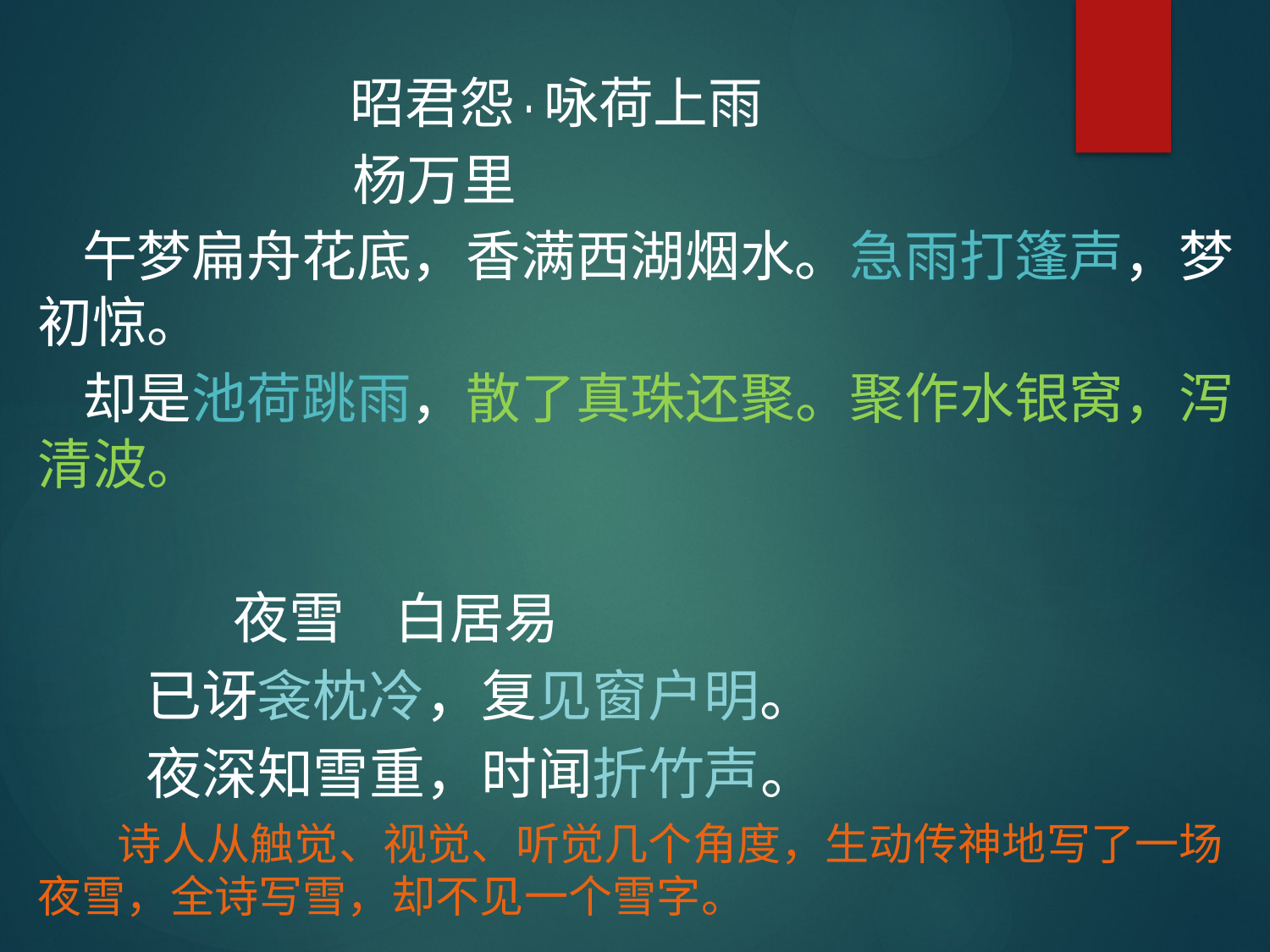

昭君怨·咏荷上雨
                         杨万里
   午梦扁舟花底，香满西湖烟水。急雨打篷声，梦初惊。
   却是池荷跳雨，散了真珠还聚。聚作水银窝，泻清波。

               夜雪    白居易
        已讶衾枕冷，复见窗户明。
        夜深知雪重，时闻折竹声。
      诗人从触觉、视觉、听觉几个角度，生动传神地写了一场夜雪，全诗写雪，却不见一个雪字。